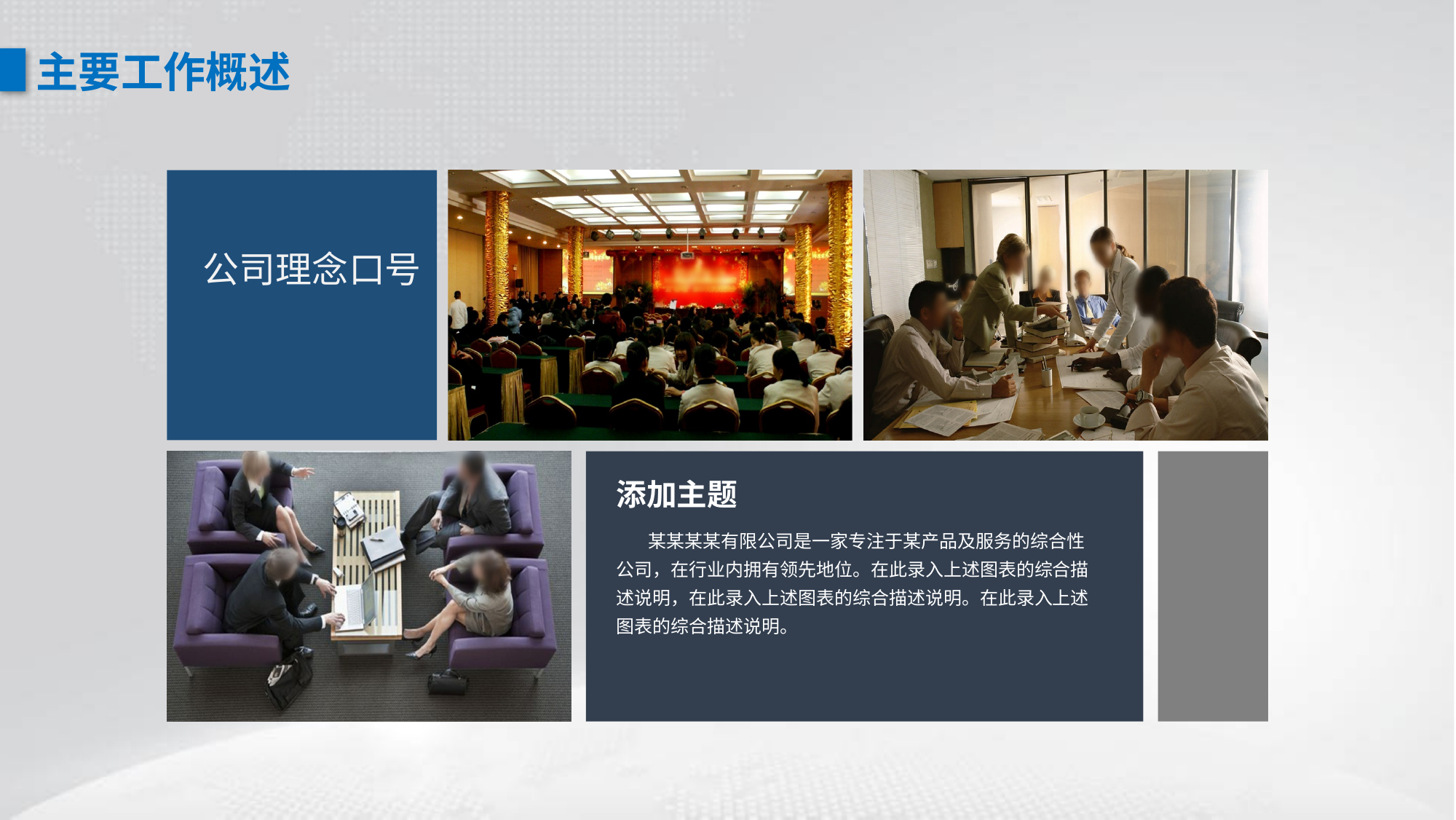

主要工作概述

公司理念口号

添加主题
       某某某某有限公司是一家专注于某产品及服务的综合性公司，在行业内拥有领先地位。在此录入上述图表的综合描述说明，在此录入上述图表的综合描述说明。在此录入上述图表的综合描述说明。